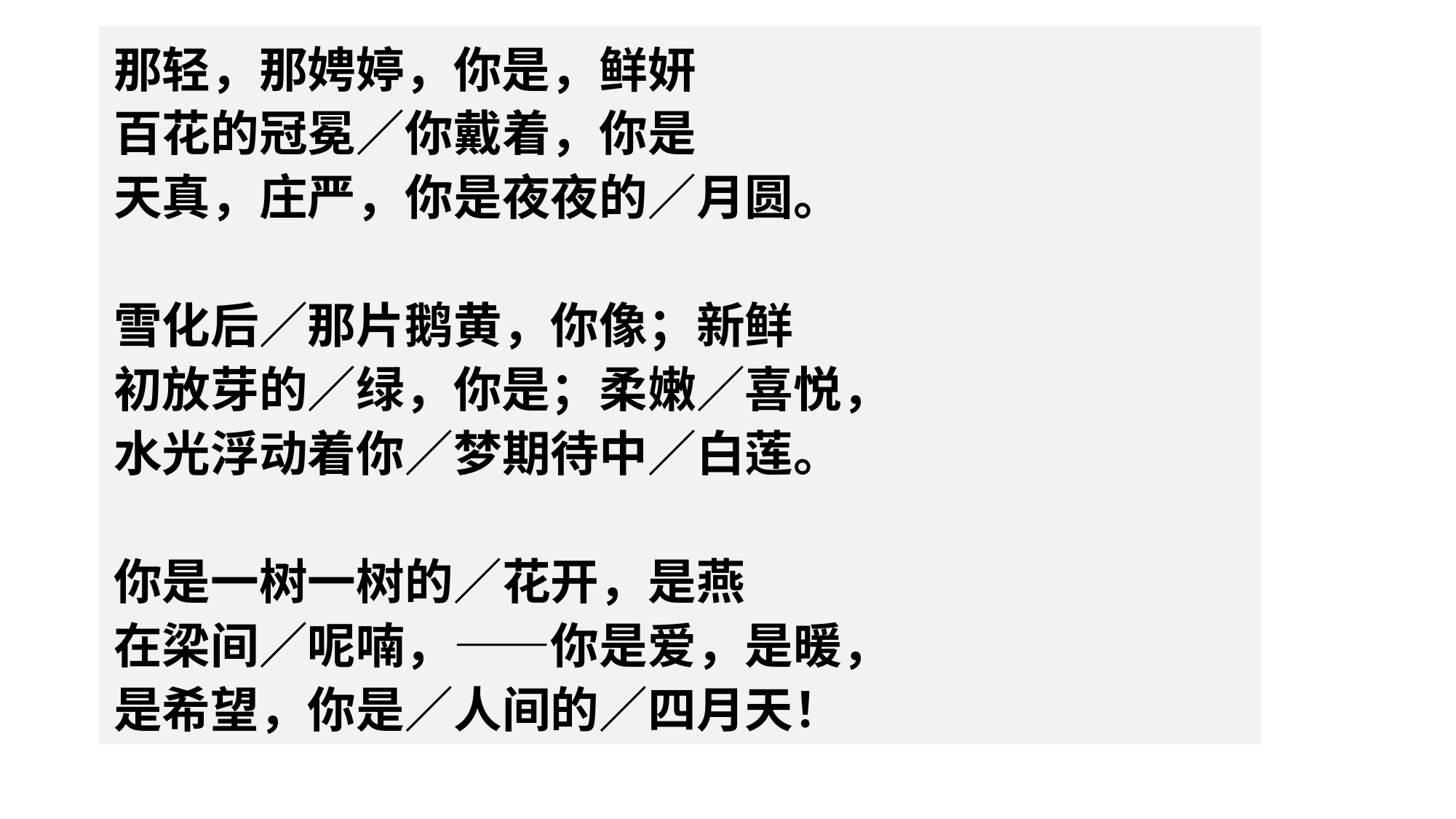

那轻，那娉婷，你是，鲜妍
百花的冠冕∕你戴着，你是
天真，庄严，你是夜夜的∕月圆。

雪化后∕那片鹅黄，你像；新鲜
初放芽的∕绿，你是；柔嫩∕喜悦，
水光浮动着你∕梦期待中∕白莲。

你是一树一树的∕花开，是燕
在梁间∕呢喃，——你是爱，是暖，
是希望，你是∕人间的∕四月天！